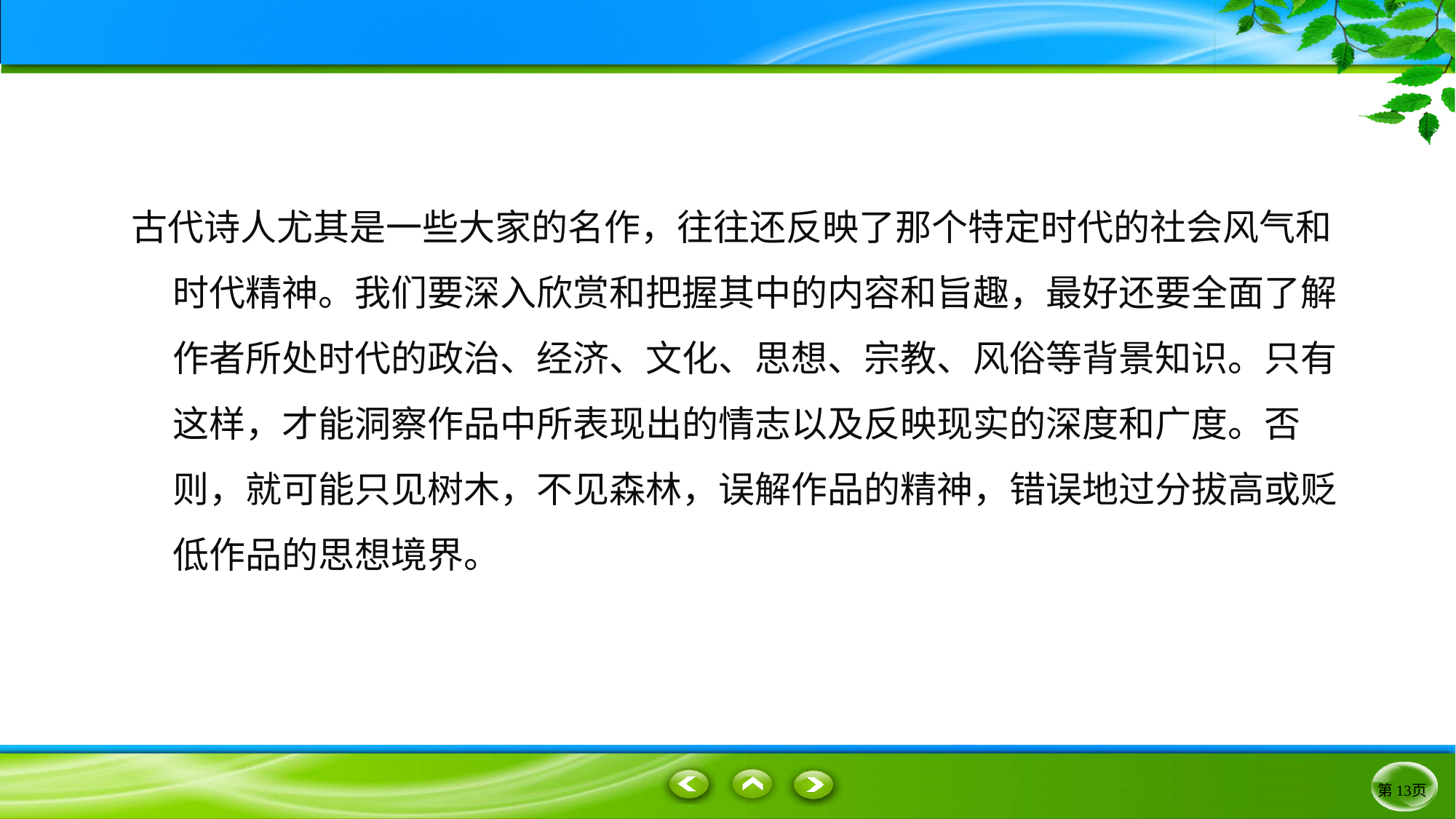

古代诗人尤其是一些大家的名作，往往还反映了那个特定时代的社会风气和时代精神。我们要深入欣赏和把握其中的内容和旨趣，最好还要全面了解作者所处时代的政治、经济、文化、思想、宗教、风俗等背景知识。只有这样，才能洞察作品中所表现出的情志以及反映现实的深度和广度。否则，就可能只见树木，不见森林，误解作品的精神，错误地过分拔高或贬低作品的思想境界。